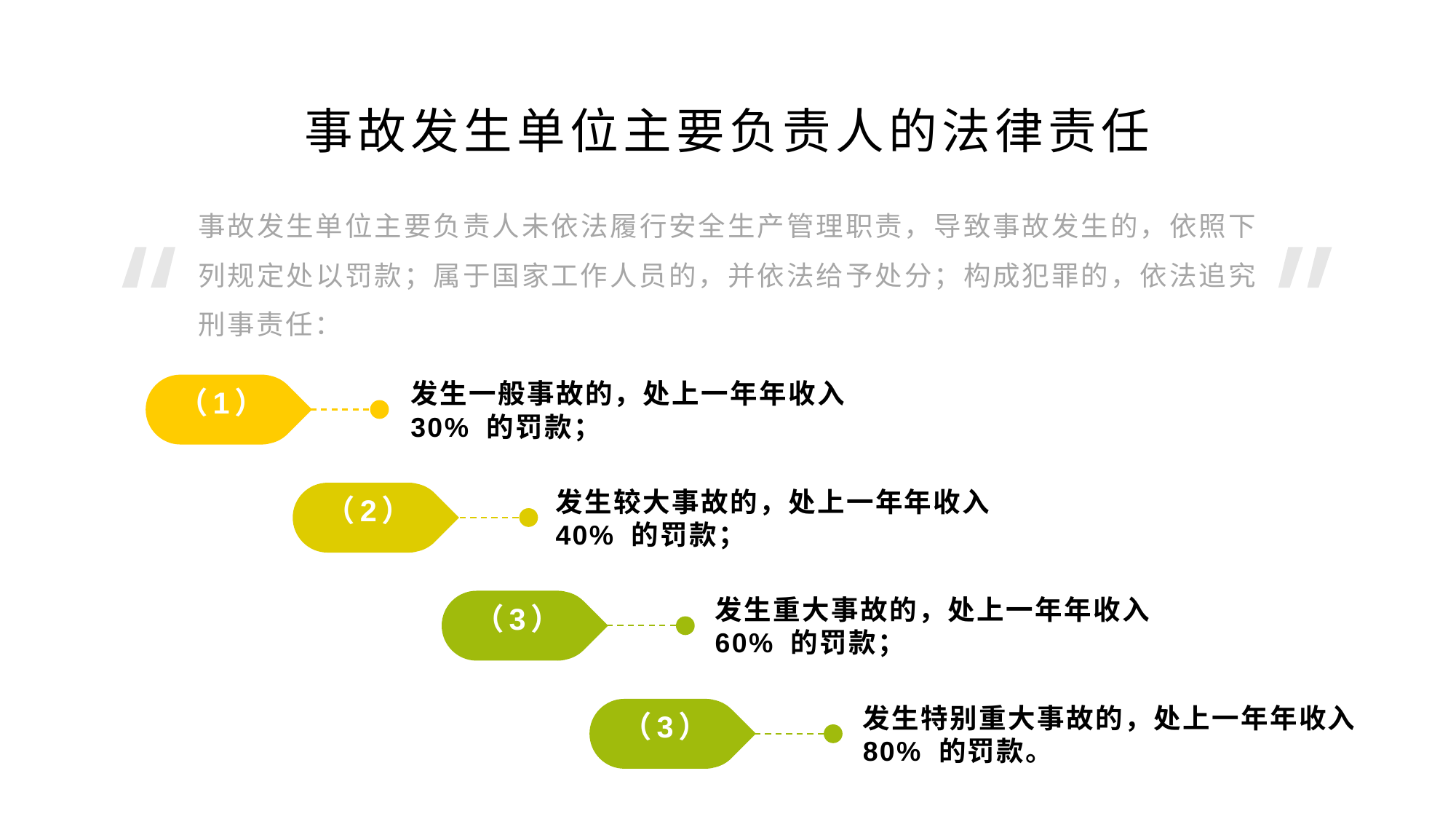

事故发生单位主要负责人的法律责任
事故发生单位主要负责人未依法履行安全生产管理职责，导致事故发生的，依照下列规定处以罚款；属于国家工作人员的，并依法给予处分；构成犯罪的，依法追究刑事责任：

发生一般事故的，处上一年年收入30% 的罚款；
（1）

发生较大事故的，处上一年年收入40% 的罚款；
（2）

发生重大事故的，处上一年年收入60% 的罚款；
（3）

（3）
发生特别重大事故的，处上一年年收入80% 的罚款。